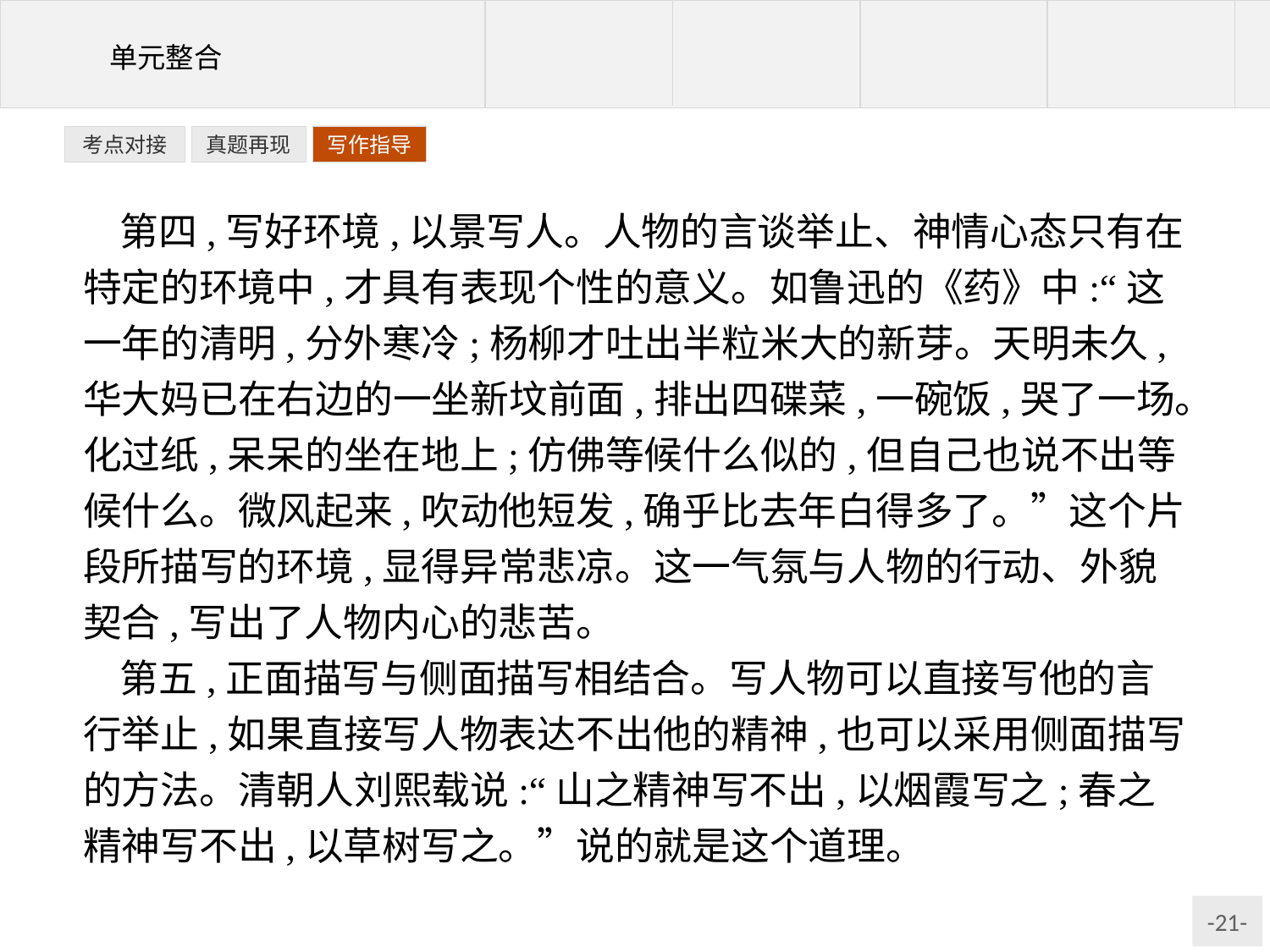

写作指导
考点对接
真题再现
第四,写好环境,以景写人。人物的言谈举止、神情心态只有在特定的环境中,才具有表现个性的意义。如鲁迅的《药》中:“这一年的清明,分外寒冷;杨柳才吐出半粒米大的新芽。天明未久,华大妈已在右边的一坐新坟前面,排出四碟菜,一碗饭,哭了一场。化过纸,呆呆的坐在地上;仿佛等候什么似的,但自己也说不出等候什么。微风起来,吹动他短发,确乎比去年白得多了。”这个片段所描写的环境,显得异常悲凉。这一气氛与人物的行动、外貌契合,写出了人物内心的悲苦。
第五,正面描写与侧面描写相结合。写人物可以直接写他的言行举止,如果直接写人物表达不出他的精神,也可以采用侧面描写的方法。清朝人刘熙载说:“山之精神写不出,以烟霞写之;春之精神写不出,以草树写之。”说的就是这个道理。